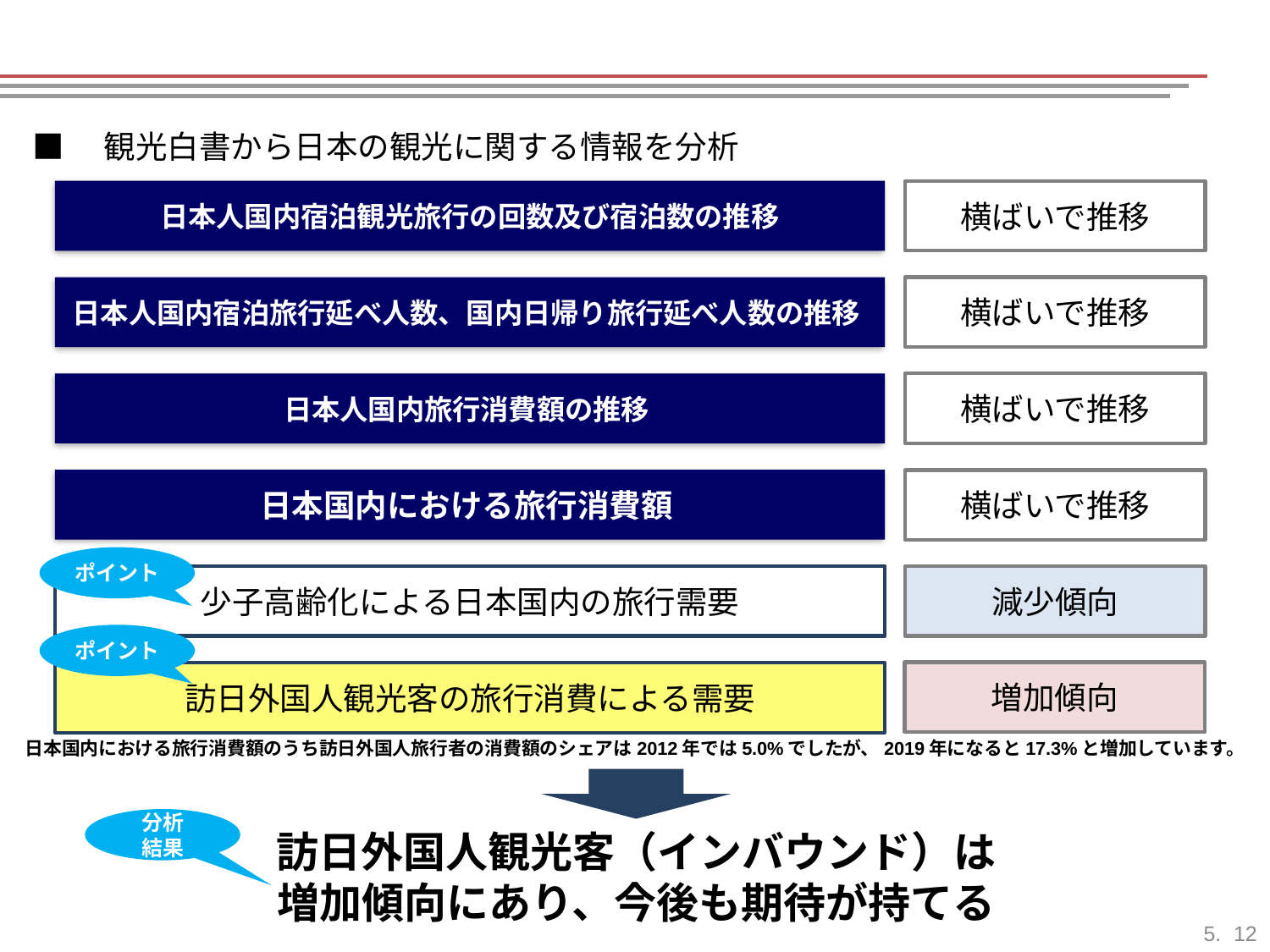

■　観光白書から日本の観光に関する情報を分析
日本人国内宿泊観光旅行の回数及び宿泊数の推移
横ばいで推移
日本人国内宿泊旅行延べ人数、国内日帰り旅行延べ人数の推移
横ばいで推移
横ばいで推移
日本人国内旅行消費額の推移
日本国内における旅行消費額
横ばいで推移
ポイント
減少傾向
少子高齢化による日本国内の旅行需要
ポイント
増加傾向
訪日外国人観光客の旅行消費による需要
日本国内における旅行消費額のうち訪日外国人旅行者の消費額のシェアは2012年では5.0%でしたが、2019年になると17.3%と増加しています。

分析
結果
訪日外国人観光客（インバウンド）は
増加傾向にあり、今後も期待が持てる
12